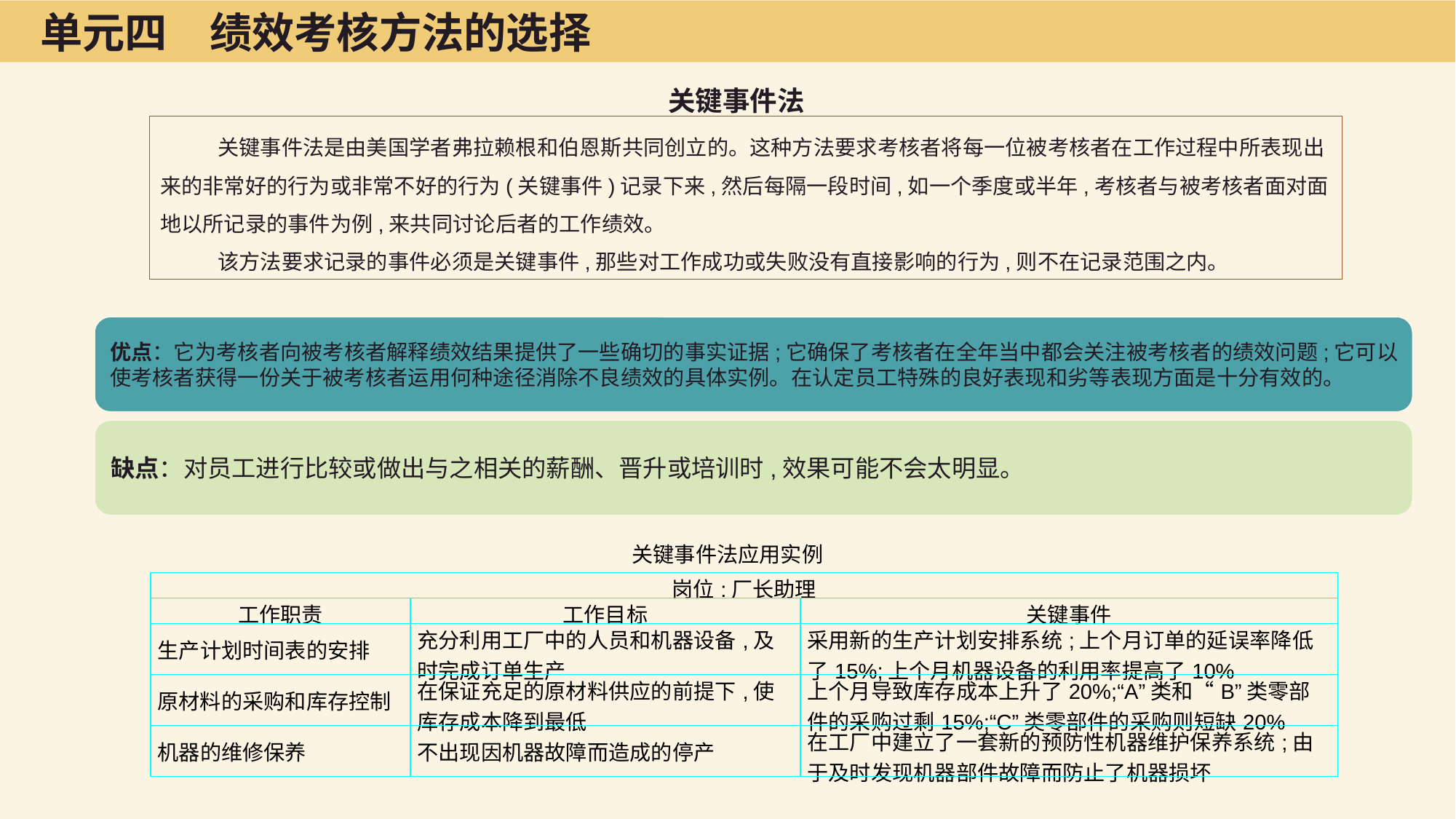

单元四　绩效考核方法的选择
关键事件法
关键事件法是由美国学者弗拉赖根和伯恩斯共同创立的。这种方法要求考核者将每一位被考核者在工作过程中所表现出来的非常好的行为或非常不好的行为(关键事件)记录下来,然后每隔一段时间,如一个季度或半年,考核者与被考核者面对面地以所记录的事件为例,来共同讨论后者的工作绩效。
该方法要求记录的事件必须是关键事件,那些对工作成功或失败没有直接影响的行为,则不在记录范围之内。
优点：它为考核者向被考核者解释绩效结果提供了一些确切的事实证据;它确保了考核者在全年当中都会关注被考核者的绩效问题;它可以使考核者获得一份关于被考核者运用何种途径消除不良绩效的具体实例。在认定员工特殊的良好表现和劣等表现方面是十分有效的。
缺点：对员工进行比较或做出与之相关的薪酬、晋升或培训时,效果可能不会太明显。
关键事件法应用实例
| 岗位:厂长助理 |  |  |
| --- | --- | --- |
| 工作职责 | 工作目标 | 关键事件 |
| 生产计划时间表的安排 | 充分利用工厂中的人员和机器设备,及时完成订单生产 | 采用新的生产计划安排系统;上个月订单的延误率降低了15%;上个月机器设备的利用率提高了10% |
| 原材料的采购和库存控制 | 在保证充足的原材料供应的前提下,使库存成本降到最低 | 上个月导致库存成本上升了20%;“A”类和“B”类零部件的采购过剩15%;“C”类零部件的采购则短缺20% |
| 机器的维修保养 | 不出现因机器故障而造成的停产 | 在工厂中建立了一套新的预防性机器维护保养系统;由于及时发现机器部件故障而防止了机器损坏 |